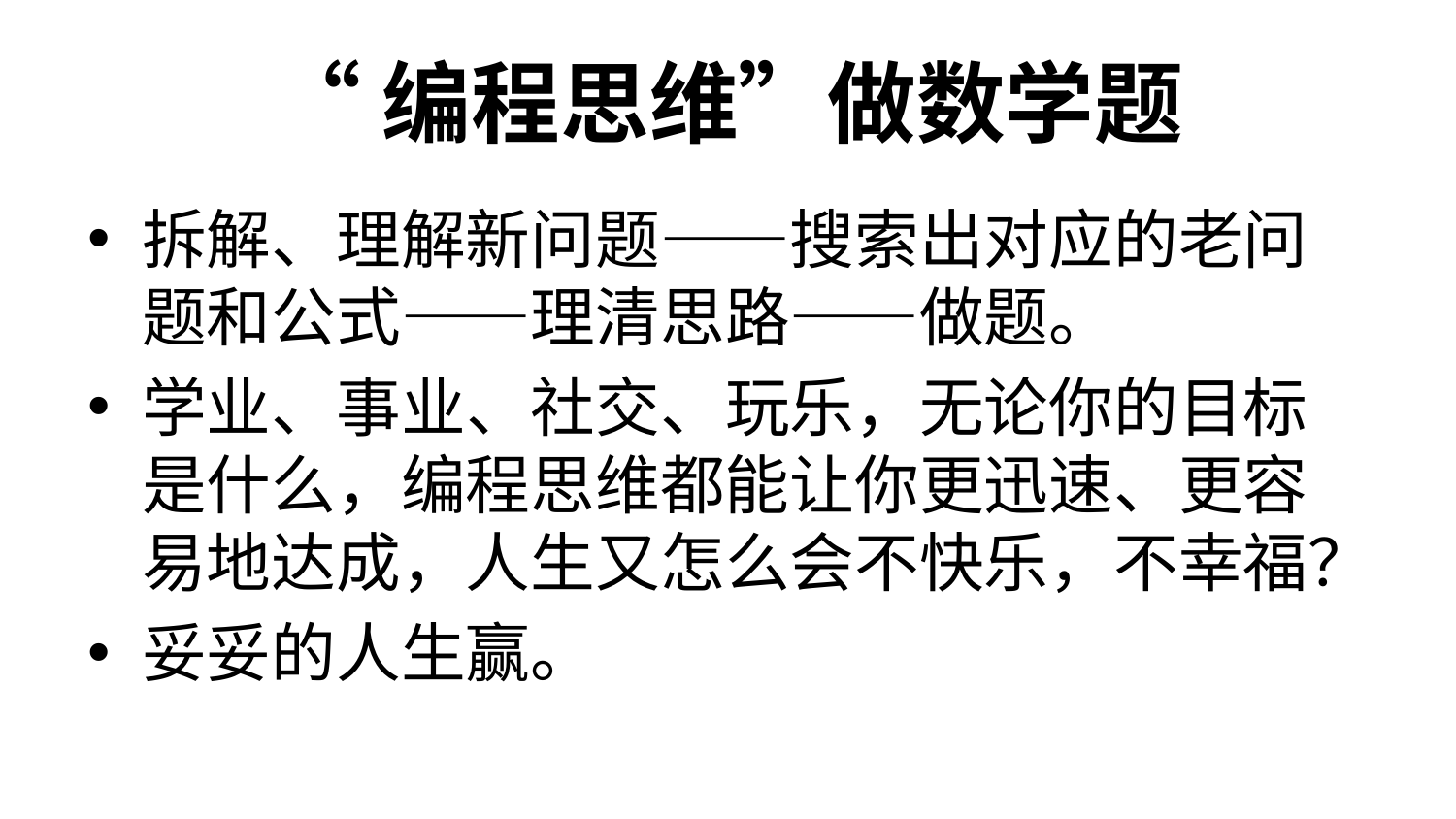

# “编程思维”做数学题
拆解、理解新问题——搜索出对应的老问题和公式——理清思路——做题。
学业、事业、社交、玩乐，无论你的目标是什么，编程思维都能让你更迅速、更容易地达成，人生又怎么会不快乐，不幸福？
妥妥的人生赢。